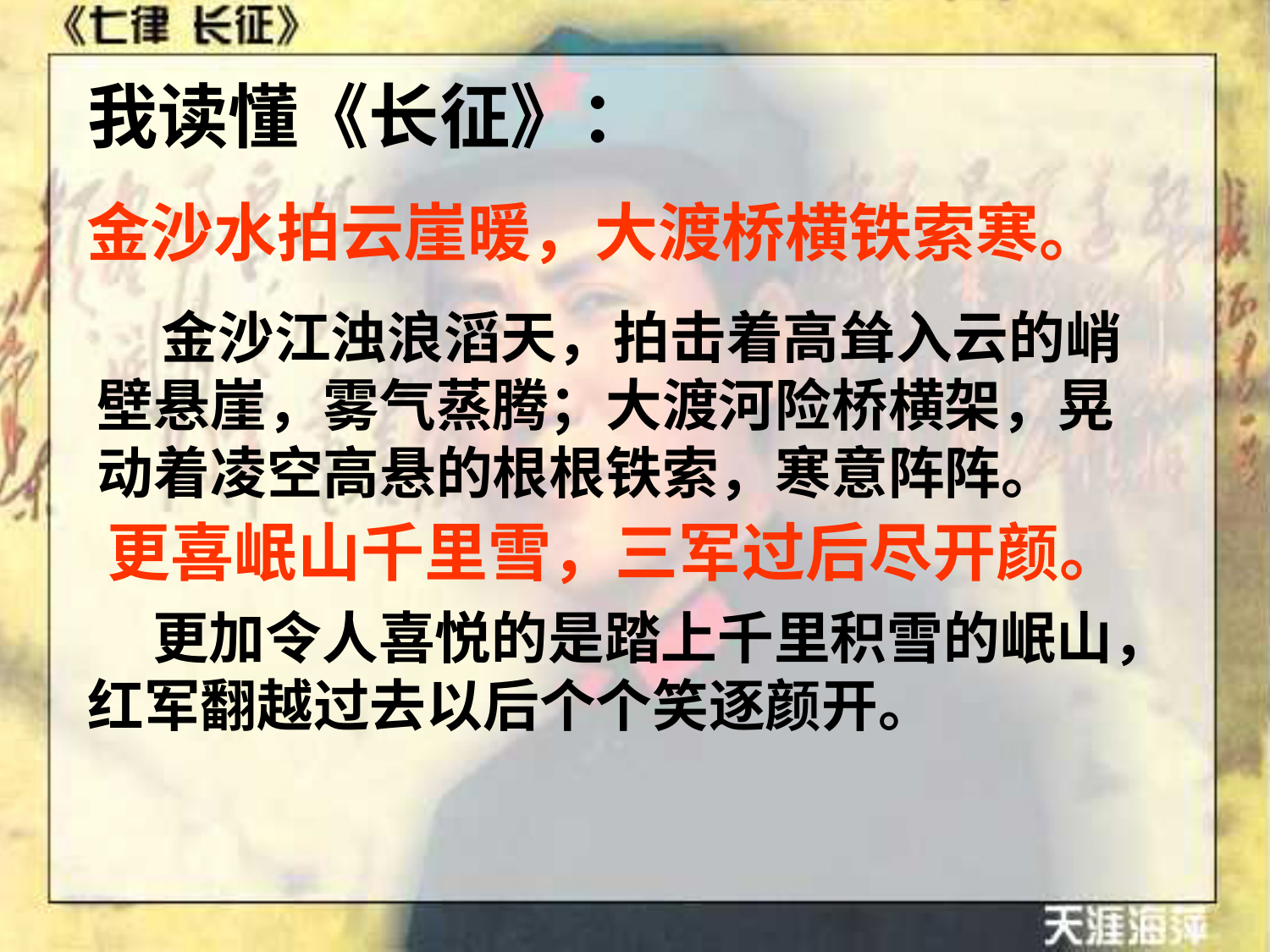

我读懂《长征》：
金沙水拍云崖暖，大渡桥横铁索寒。
    金沙江浊浪滔天，拍击着高耸入云的峭壁悬崖，雾气蒸腾；大渡河险桥横架，晃动着凌空高悬的根根铁索，寒意阵阵。
更喜岷山千里雪，三军过后尽开颜。
    更加令人喜悦的是踏上千里积雪的岷山，红军翻越过去以后个个笑逐颜开。